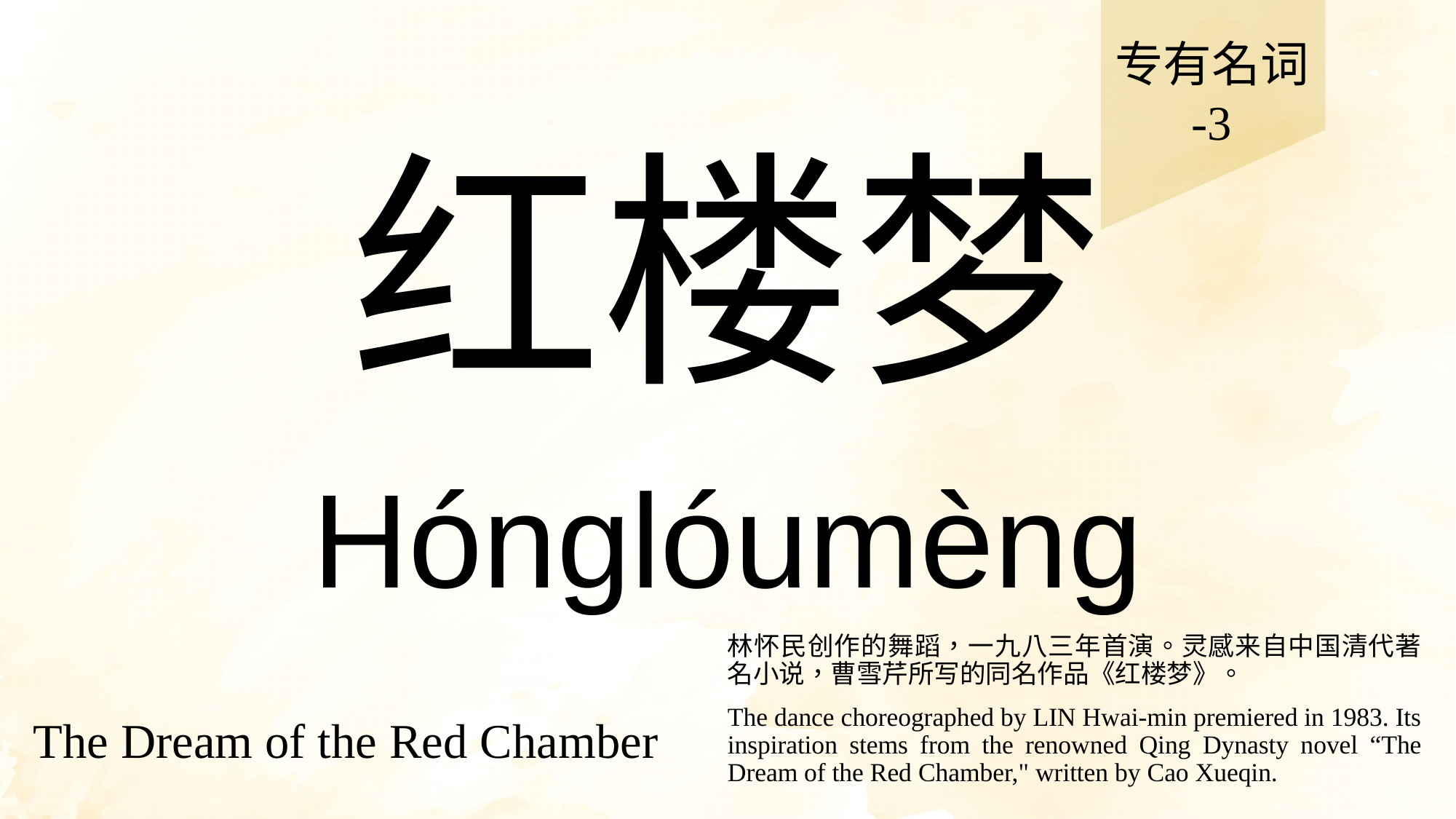

专有名词
-3
# 红楼梦
Hónglóumèng
林怀民创作的舞蹈，一九八三年首演。灵感来自中国清代著名小说，曹雪芹所写的同名作品《红楼梦》。
The dance choreographed by LIN Hwai-min premiered in 1983. Its inspiration stems from the renowned Qing Dynasty novel “The Dream of the Red Chamber," written by Cao Xueqin.
The Dream of the Red Chamber